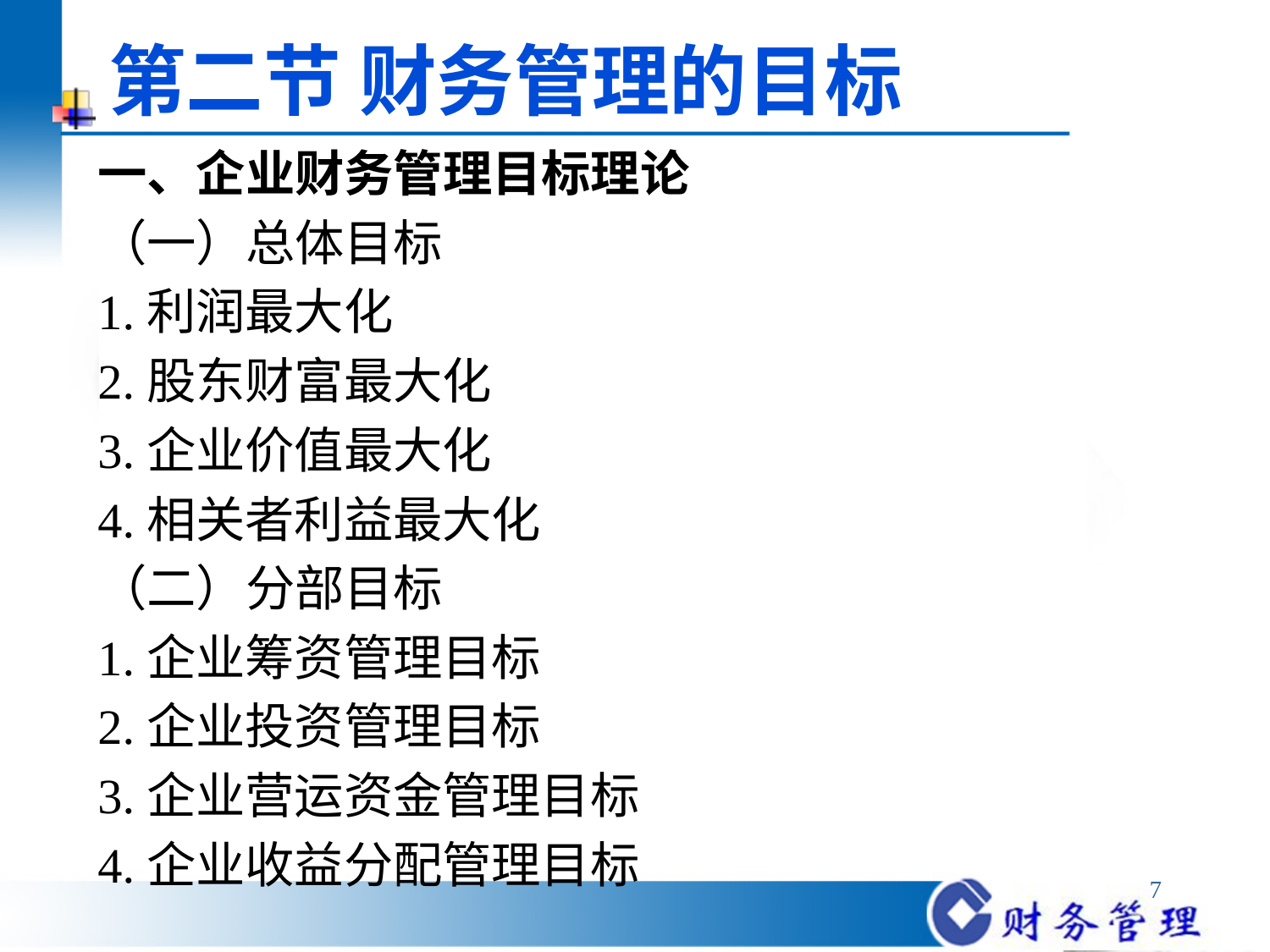

# 第二节 财务管理的目标
一、企业财务管理目标理论
（一）总体目标
1.利润最大化
2.股东财富最大化
3.企业价值最大化
4.相关者利益最大化
（二）分部目标
1.企业筹资管理目标
2.企业投资管理目标
3.企业营运资金管理目标
4.企业收益分配管理目标

7